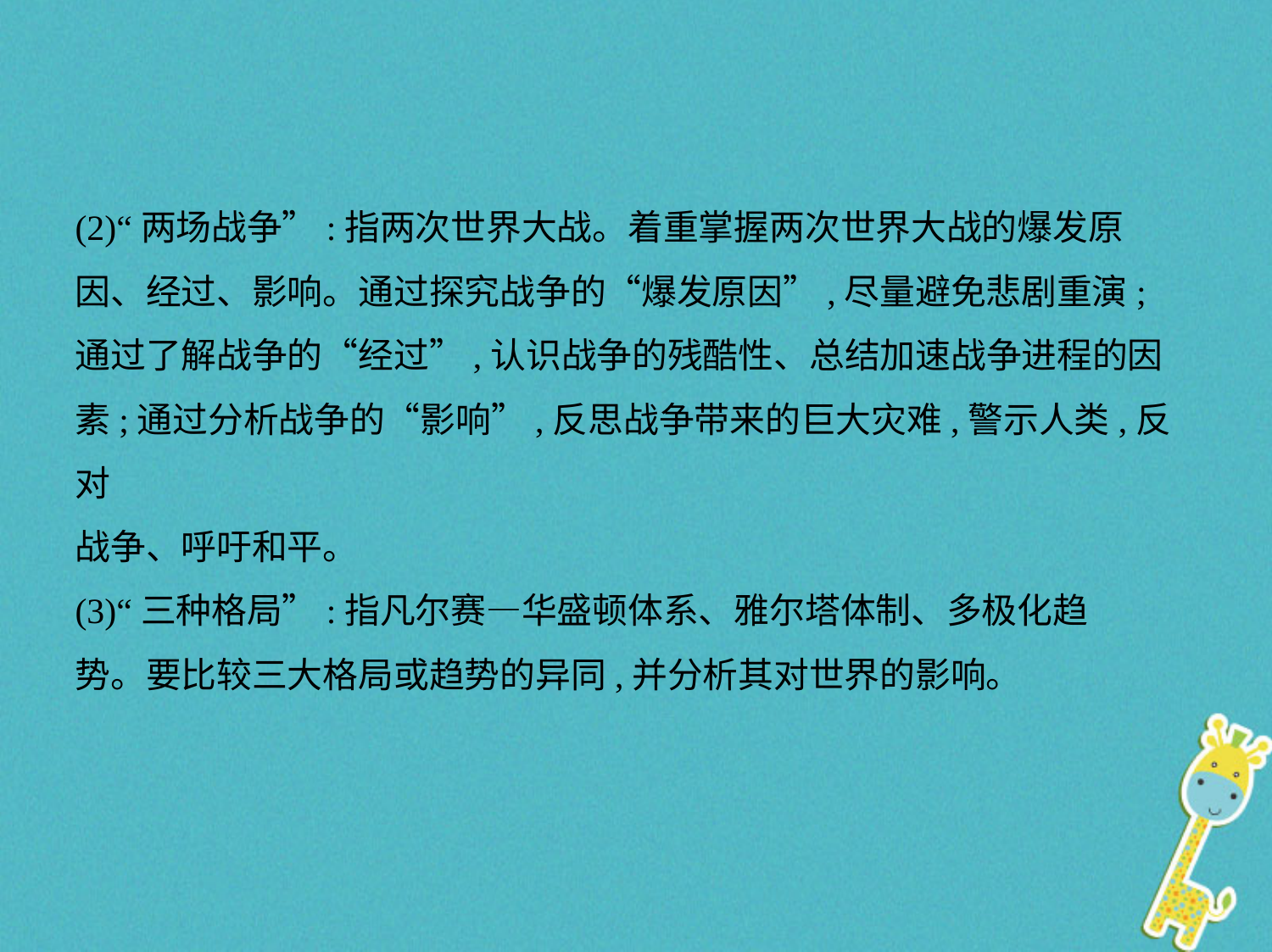

(2)“两场战争”:指两次世界大战。着重掌握两次世界大战的爆发原
因、经过、影响。通过探究战争的“爆发原因”,尽量避免悲剧重演;
通过了解战争的“经过”,认识战争的残酷性、总结加速战争进程的因
素;通过分析战争的“影响”,反思战争带来的巨大灾难,警示人类,反对
战争、呼吁和平。
(3)“三种格局”:指凡尔赛—华盛顿体系、雅尔塔体制、多极化趋
势。要比较三大格局或趋势的异同,并分析其对世界的影响。